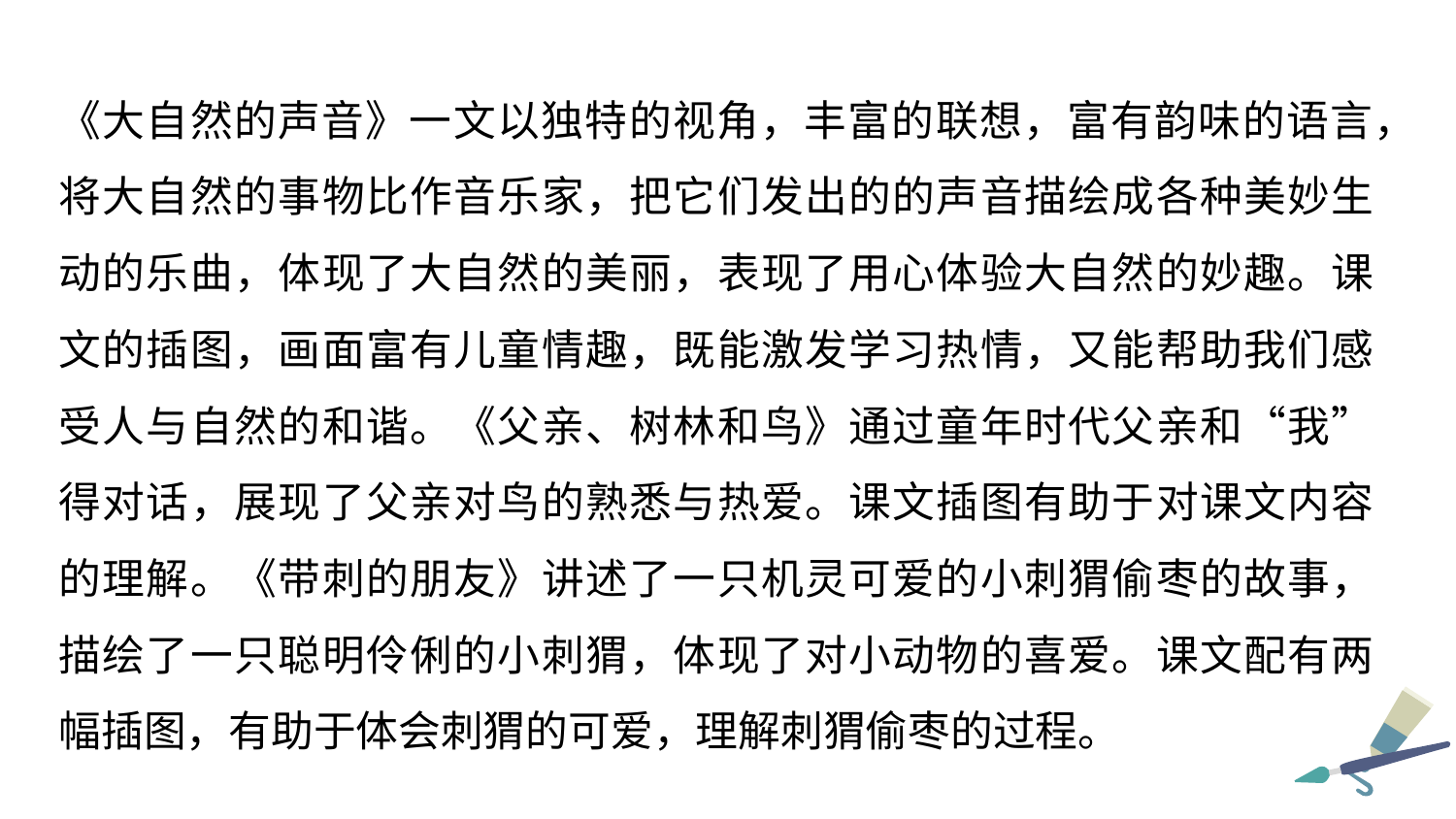

《大自然的声音》一文以独特的视角，丰富的联想，富有韵味的语言，将大自然的事物比作音乐家，把它们发出的的声音描绘成各种美妙生动的乐曲，体现了大自然的美丽，表现了用心体验大自然的妙趣。课文的插图，画面富有儿童情趣，既能激发学习热情，又能帮助我们感受人与自然的和谐。《父亲、树林和鸟》通过童年时代父亲和“我”得对话，展现了父亲对鸟的熟悉与热爱。课文插图有助于对课文内容的理解。《带刺的朋友》讲述了一只机灵可爱的小刺猬偷枣的故事，描绘了一只聪明伶俐的小刺猬，体现了对小动物的喜爱。课文配有两幅插图，有助于体会刺猬的可爱，理解刺猬偷枣的过程。